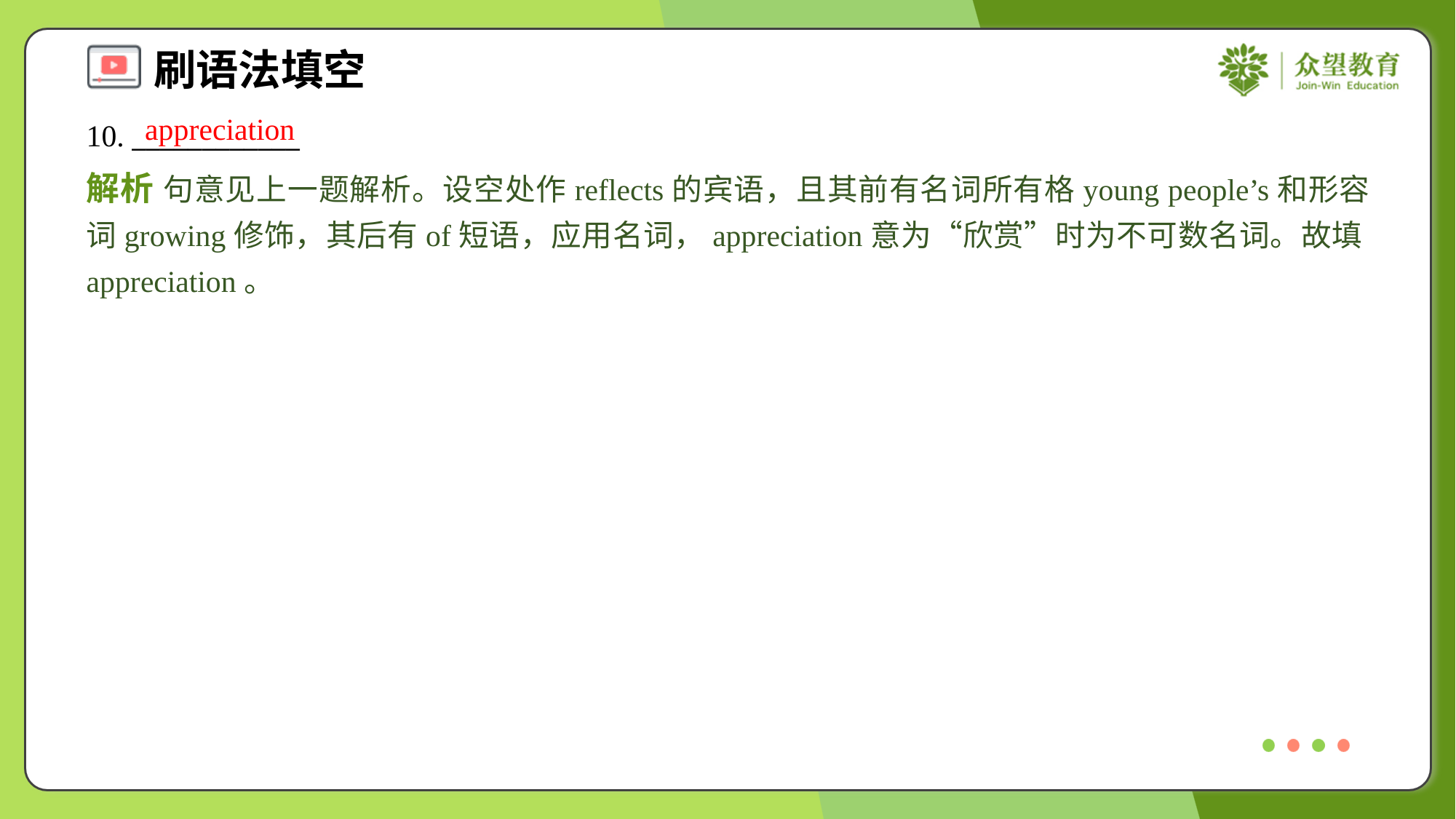

appreciation
10. ____________
解析 句意见上一题解析。设空处作reflects的宾语，且其前有名词所有格young people’s和形容词growing修饰，其后有of短语，应用名词，appreciation意为“欣赏”时为不可数名词。故填appreciation。